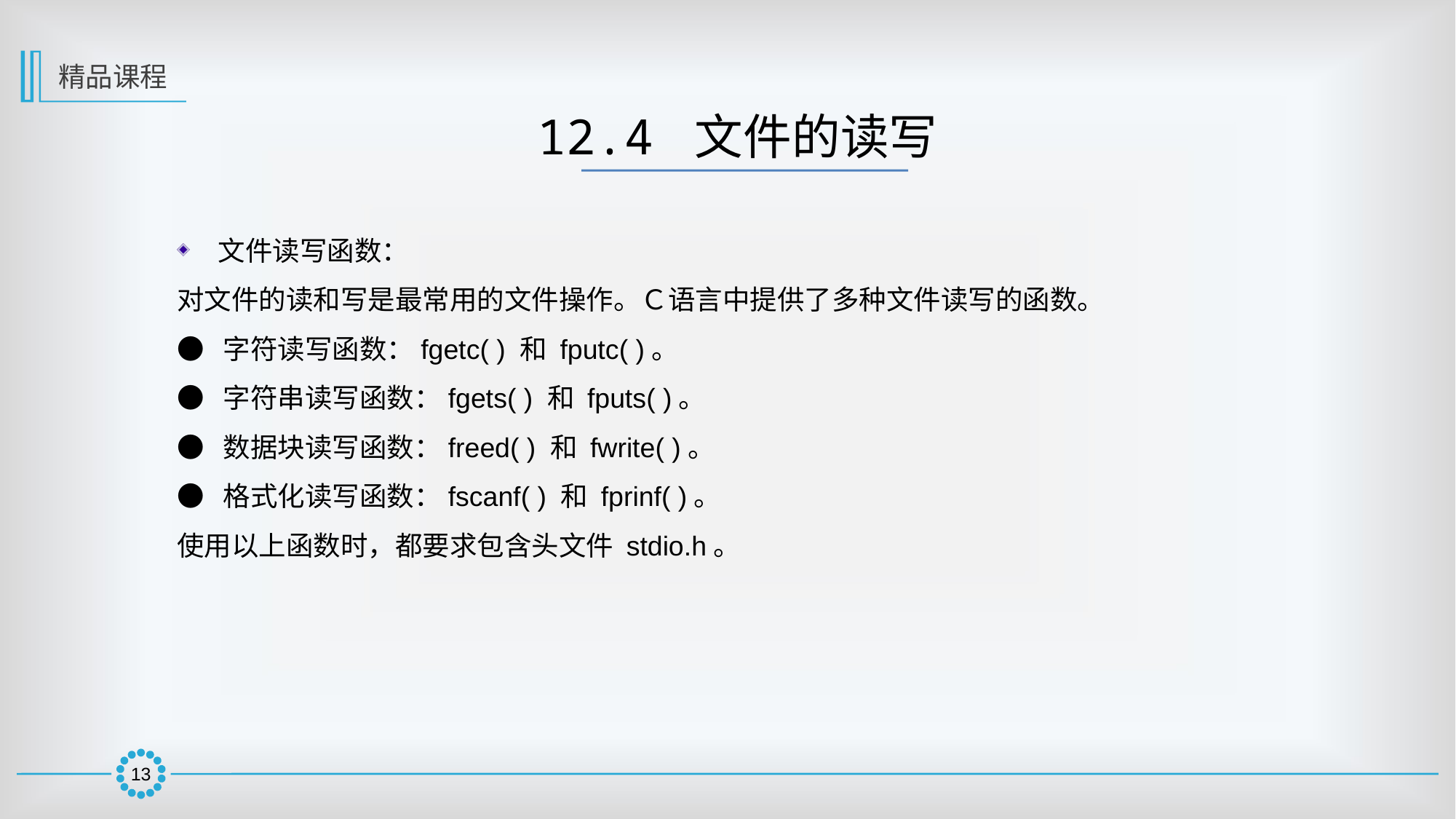

精品课程
12.4 文件的读写

文件读写函数：
对文件的读和写是最常用的文件操作。Ｃ语言中提供了多种文件读写的函数。
●  字符读写函数：fgetc( ) 和 fputc( )。
●  字符串读写函数：fgets( ) 和 fputs( )。
●  数据块读写函数：freed( ) 和 fwrite( )。
●  格式化读写函数：fscanf( ) 和 fprinf( )。
使用以上函数时，都要求包含头文件 stdio.h。

13